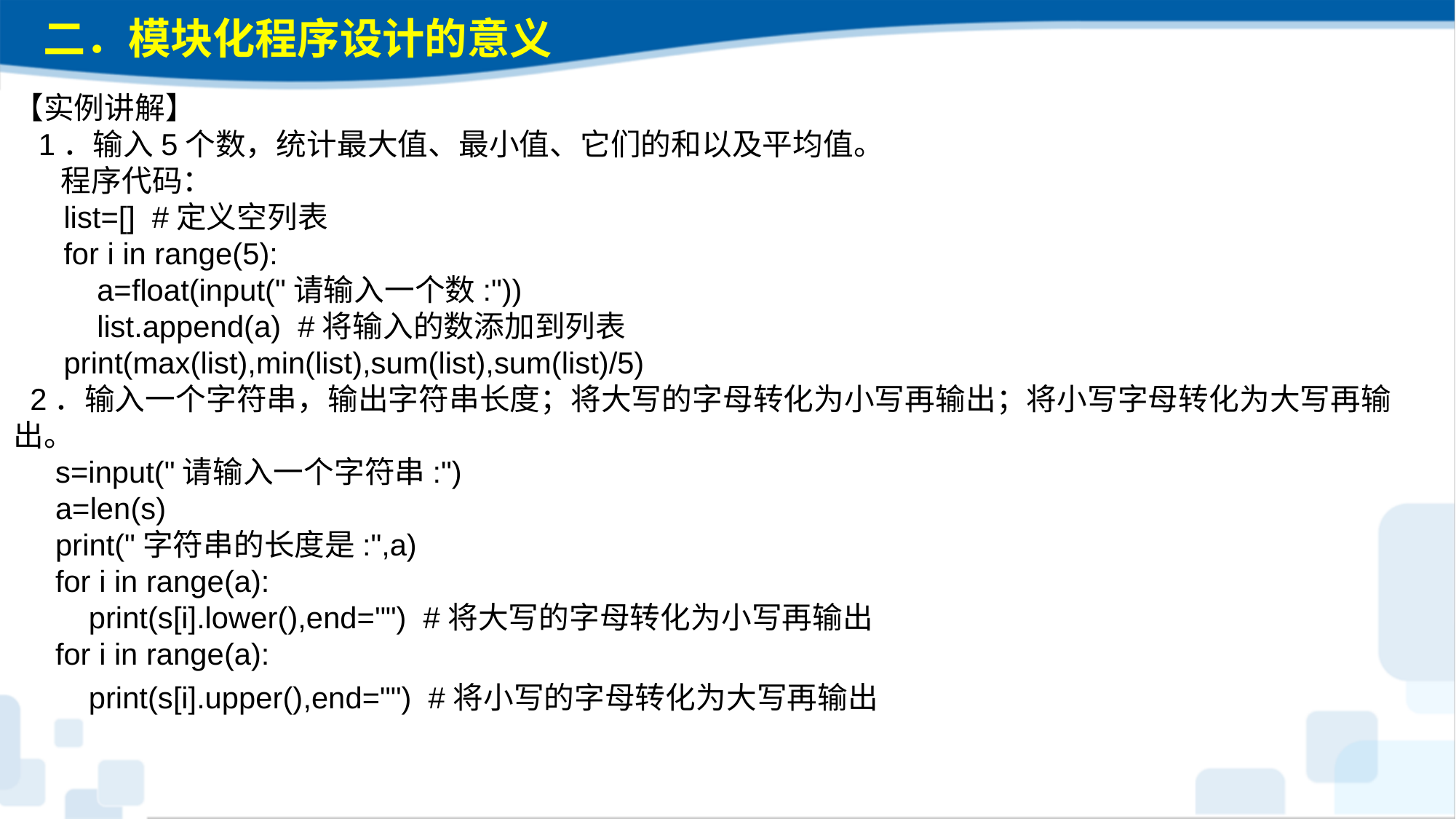

二．模块化程序设计的意义
【实例讲解】   1．输入5个数，统计最大值、最小值、它们的和以及平均值。      程序代码：      list=[]  #定义空列表      for i in range(5):            a=float(input("请输入一个数:"))          list.append(a)  #将输入的数添加到列表      print(max(list),min(list),sum(list),sum(list)/5)  2．输入一个字符串，输出字符串长度；将大写的字母转化为小写再输出；将小写字母转化为大写再输出。     s=input("请输入一个字符串:")     a=len(s)     print("字符串的长度是:",a)     for i in range(a):         print(s[i].lower(),end="")  #将大写的字母转化为小写再输出     for i in range(a):         print(s[i].upper(),end="")  #将小写的字母转化为大写再输出